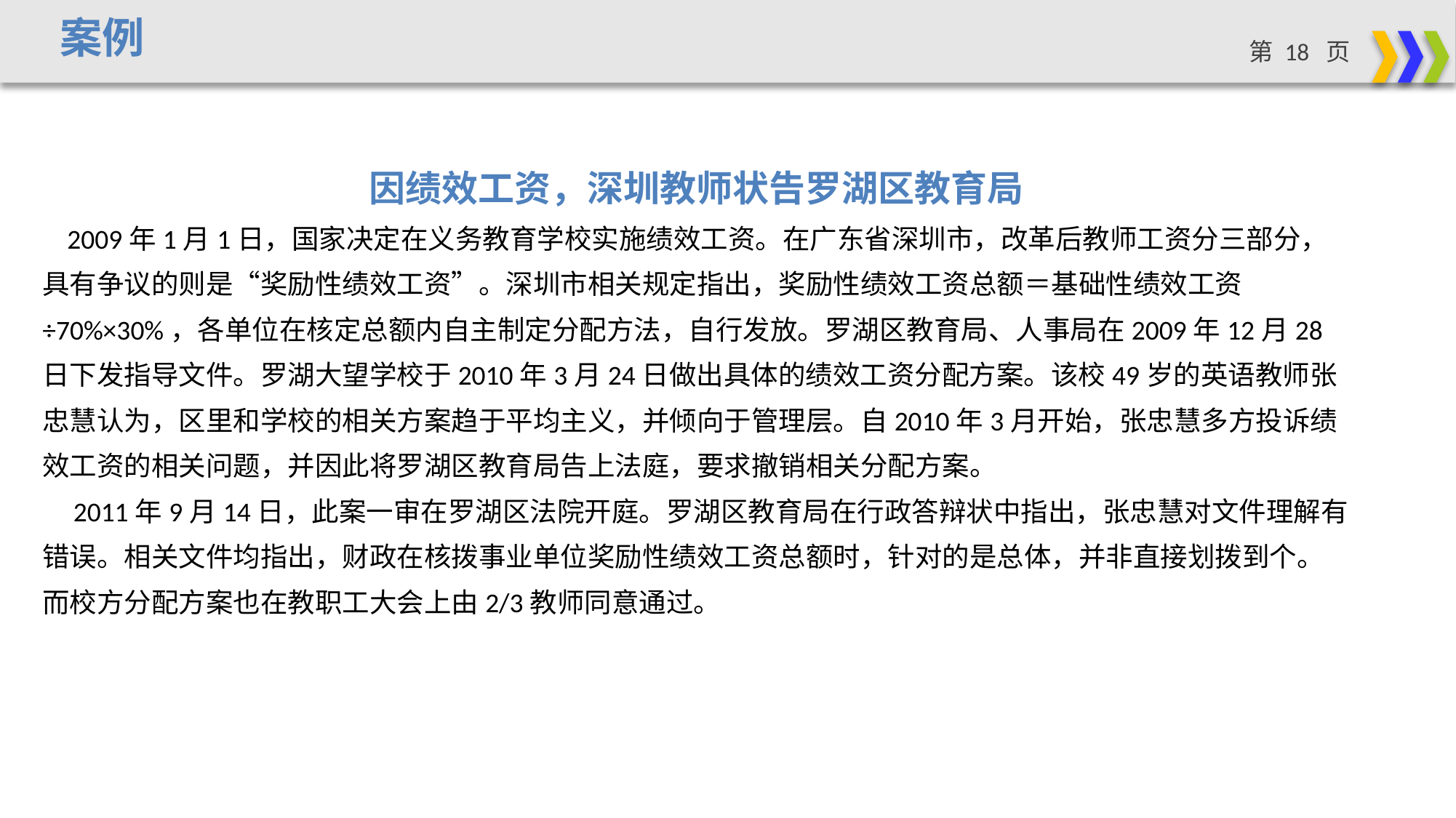

案例
因绩效工资，深圳教师状告罗湖区教育局
    2009年1月1日，国家决定在义务教育学校实施绩效工资。在广东省深圳市，改革后教师工资分三部分，具有争议的则是“奖励性绩效工资”。深圳市相关规定指出，奖励性绩效工资总额＝基础性绩效工资÷70%×30%，各单位在核定总额内自主制定分配方法，自行发放。罗湖区教育局、人事局在2009年12月28日下发指导文件。罗湖大望学校于2010年3月24日做出具体的绩效工资分配方案。该校49岁的英语教师张忠慧认为，区里和学校的相关方案趋于平均主义，并倾向于管理层。自2010年3月开始，张忠慧多方投诉绩效工资的相关问题，并因此将罗湖区教育局告上法庭，要求撤销相关分配方案。
     2011年9月14日，此案一审在罗湖区法院开庭。罗湖区教育局在行政答辩状中指出，张忠慧对文件理解有错误。相关文件均指出，财政在核拨事业单位奖励性绩效工资总额时，针对的是总体，并非直接划拨到个。而校方分配方案也在教职工大会上由2/3教师同意通过。